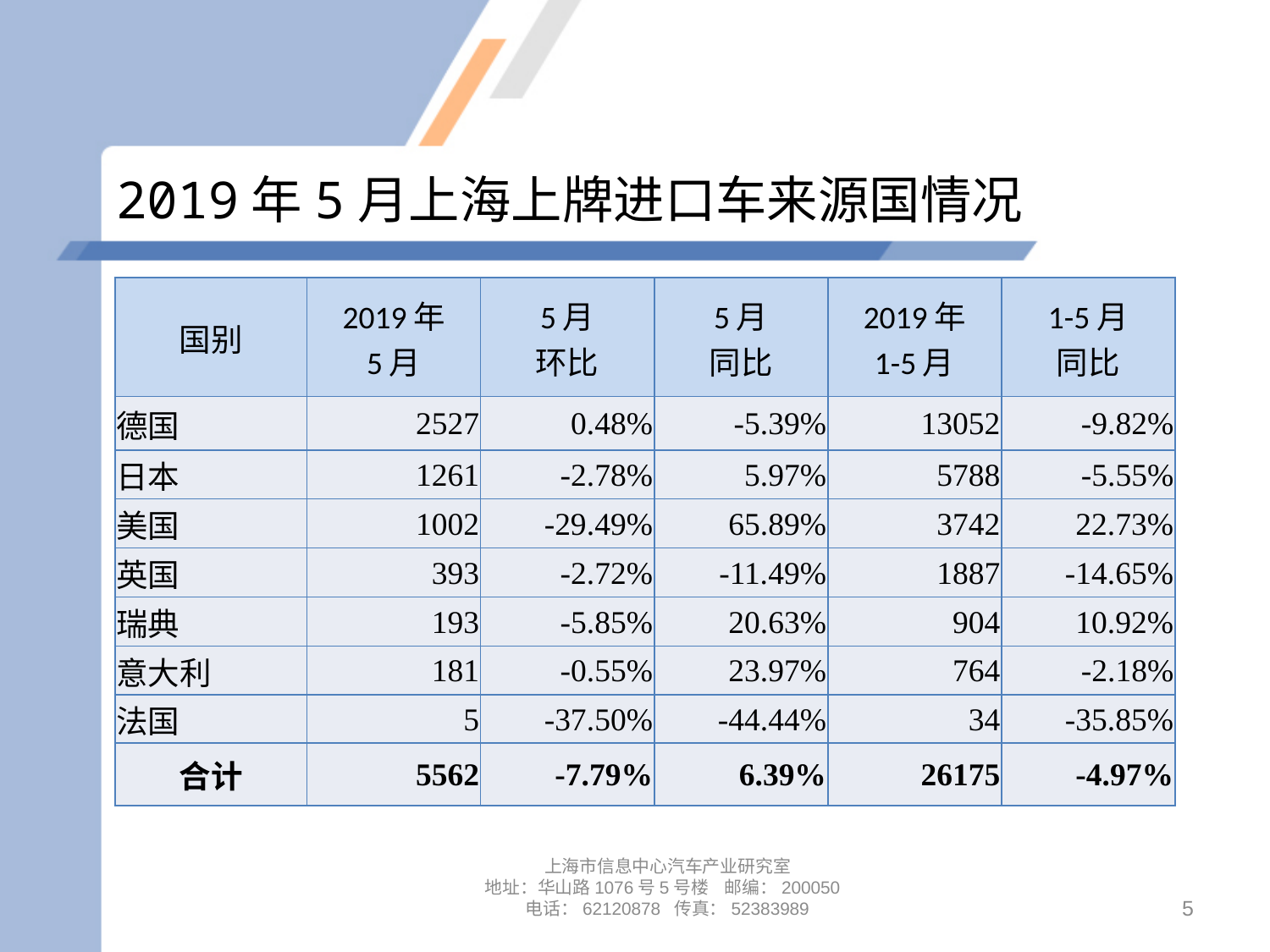

# 2019年5月上海上牌进口车来源国情况
| 国别 | 2019年 5月 | 5月 环比 | 5月 同比 | 2019年 1-5月 | 1-5月 同比 |
| --- | --- | --- | --- | --- | --- |
| 德国 | 2527 | 0.48% | -5.39% | 13052 | -9.82% |
| 日本 | 1261 | -2.78% | 5.97% | 5788 | -5.55% |
| 美国 | 1002 | -29.49% | 65.89% | 3742 | 22.73% |
| 英国 | 393 | -2.72% | -11.49% | 1887 | -14.65% |
| 瑞典 | 193 | -5.85% | 20.63% | 904 | 10.92% |
| 意大利 | 181 | -0.55% | 23.97% | 764 | -2.18% |
| 法国 | 5 | -37.50% | -44.44% | 34 | -35.85% |
| 合计 | 5562 | -7.79% | 6.39% | 26175 | -4.97% |
上海市信息中心汽车产业研究室
地址：华山路1076号5号楼    邮编：200050
电话：62120878  传真：52383989

5